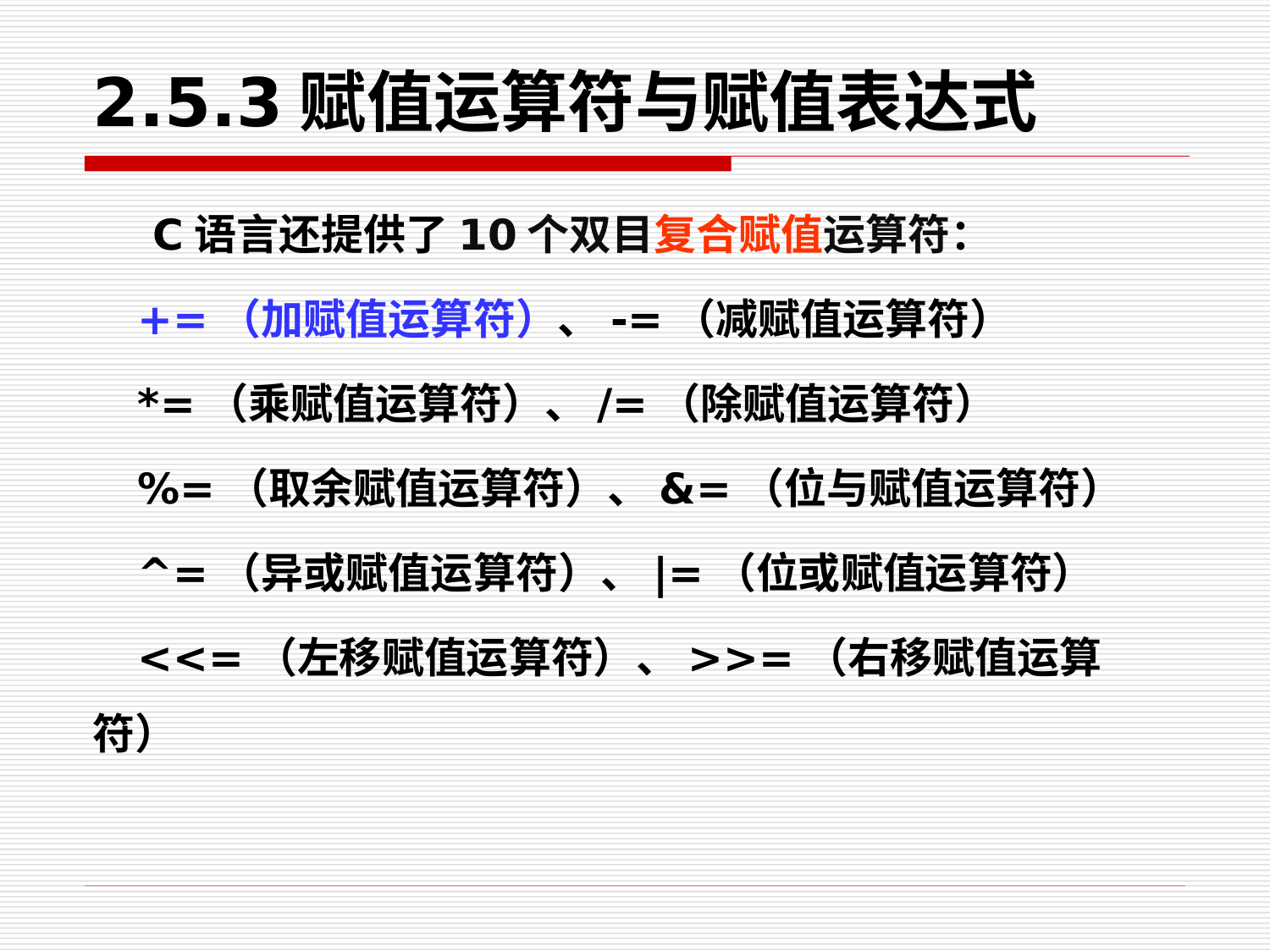

# 2.5.3赋值运算符与赋值表达式
 C语言还提供了10个双目复合赋值运算符：
+=（加赋值运算符）、-=（减赋值运算符）
*=（乘赋值运算符）、/=（除赋值运算符）
%=（取余赋值运算符）、&=（位与赋值运算符）
^=（异或赋值运算符）、|=（位或赋值运算符）
<<=（左移赋值运算符）、>>=（右移赋值运算符）